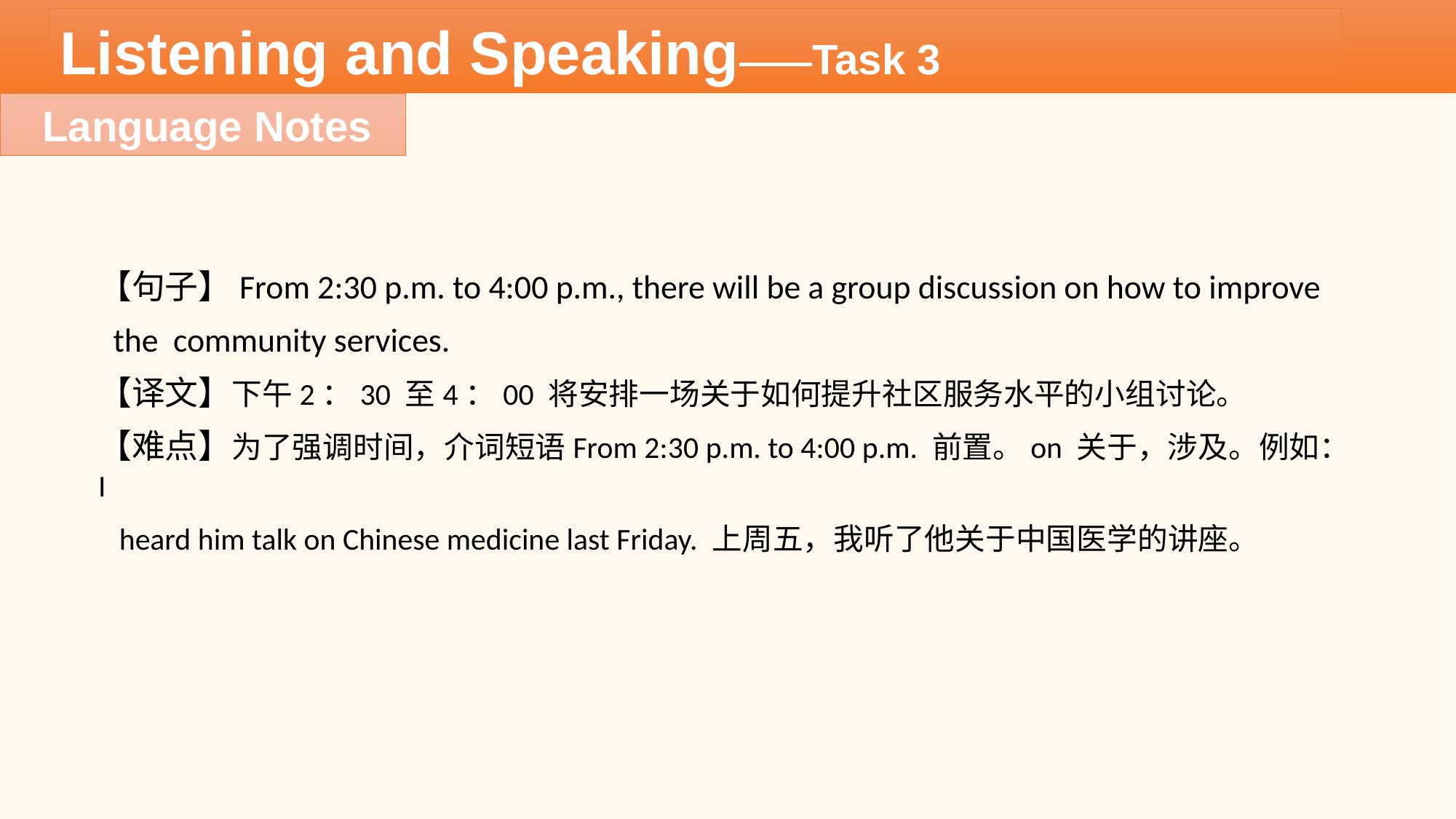

Listening and Speaking——Task 3
Language Notes
【句子】From 2:30 p.m. to 4:00 p.m., there will be a group discussion on how to improve
  the  community services.
【译文】下午2：30 至4：00 将安排一场关于如何提升社区服务水平的小组讨论。
【难点】为了强调时间，介词短语From 2:30 p.m. to 4:00 p.m. 前置。on 关于，涉及。例如：I
   heard him talk on Chinese medicine last Friday. 上周五，我听了他关于中国医学的讲座。